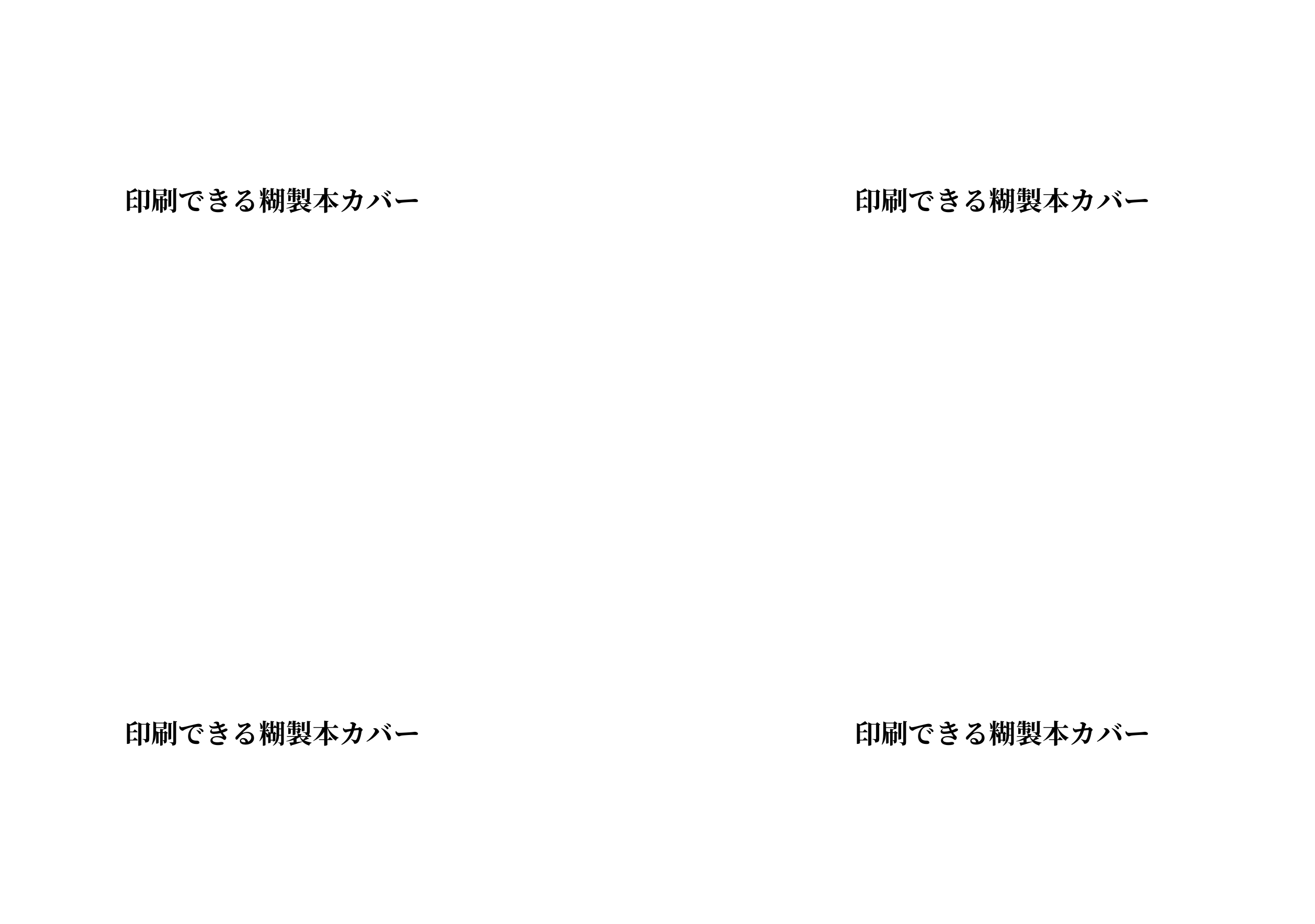

印刷できる糊製本カバー
印刷できる糊製本カバー
印刷できる糊製本カバー
印刷できる糊製本カバー